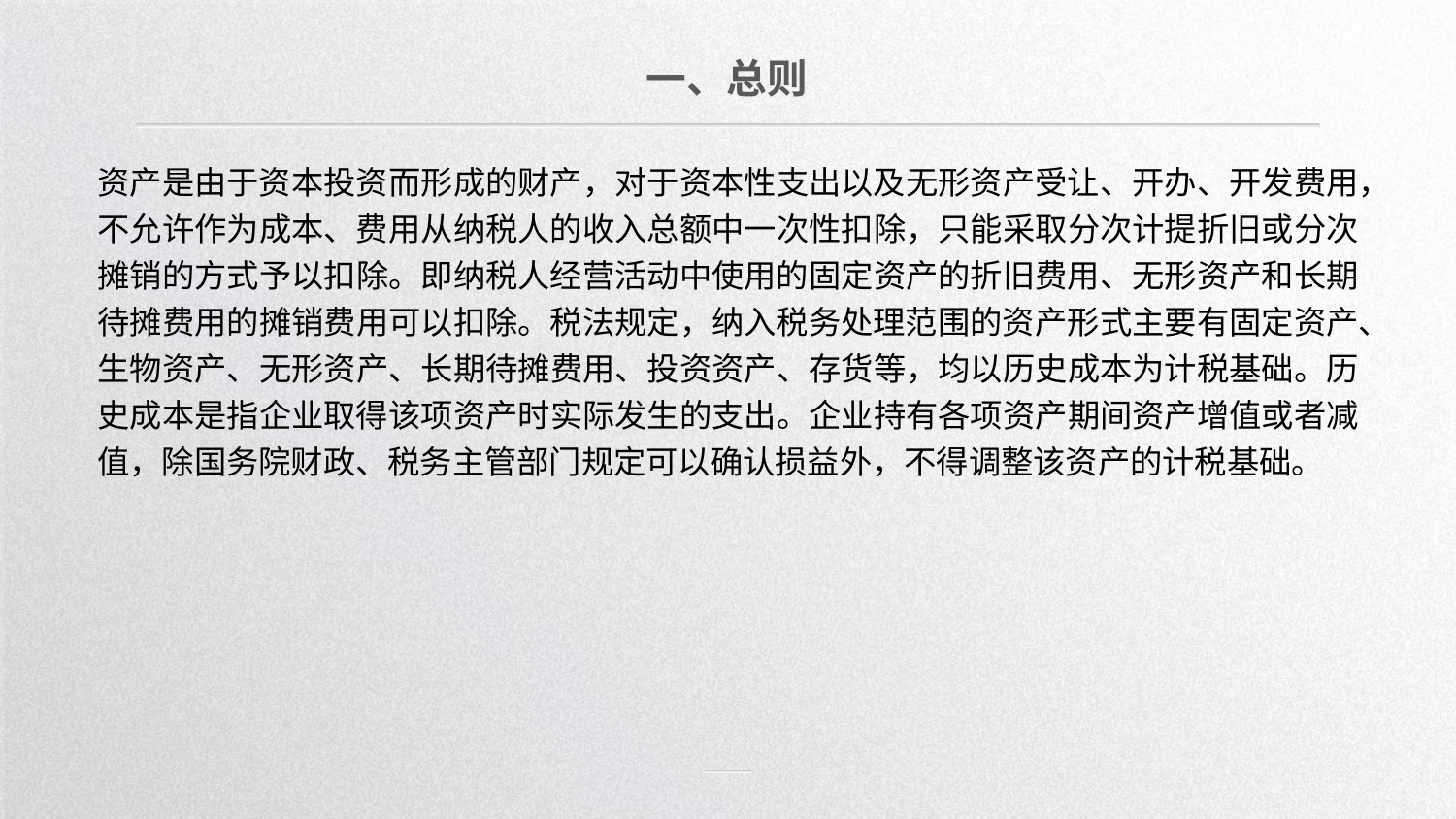

一、总则
资产是由于资本投资而形成的财产，对于资本性支出以及无形资产受让、开办、开发费用，不允许作为成本、费用从纳税人的收入总额中一次性扣除，只能采取分次计提折旧或分次摊销的方式予以扣除。即纳税人经营活动中使用的固定资产的折旧费用、无形资产和长期待摊费用的摊销费用可以扣除。税法规定，纳入税务处理范围的资产形式主要有固定资产、生物资产、无形资产、长期待摊费用、投资资产、存货等，均以历史成本为计税基础。历史成本是指企业取得该项资产时实际发生的支出。企业持有各项资产期间资产增值或者减值，除国务院财政、税务主管部门规定可以确认损益外，不得调整该资产的计税基础。